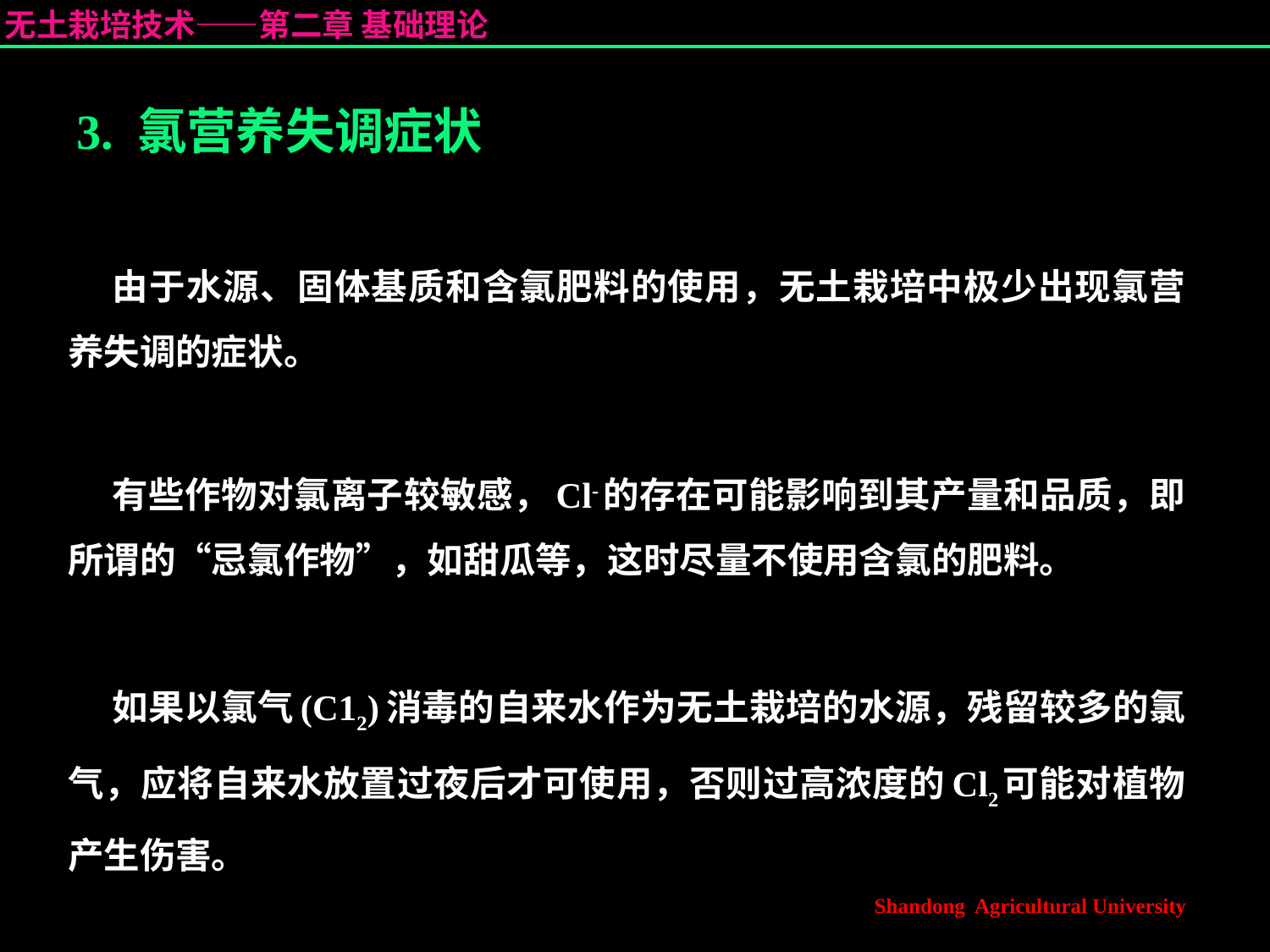

# 3. 氯营养失调症状

由于水源、固体基质和含氯肥料的使用，无土栽培中极少出现氯营养失调的症状。

有些作物对氯离子较敏感，Cl-的存在可能影响到其产量和品质，即所谓的“忌氯作物”，如甜瓜等，这时尽量不使用含氯的肥料。

如果以氯气(C12)消毒的自来水作为无土栽培的水源，残留较多的氯气，应将自来水放置过夜后才可使用，否则过高浓度的Cl2可能对植物产生伤害。